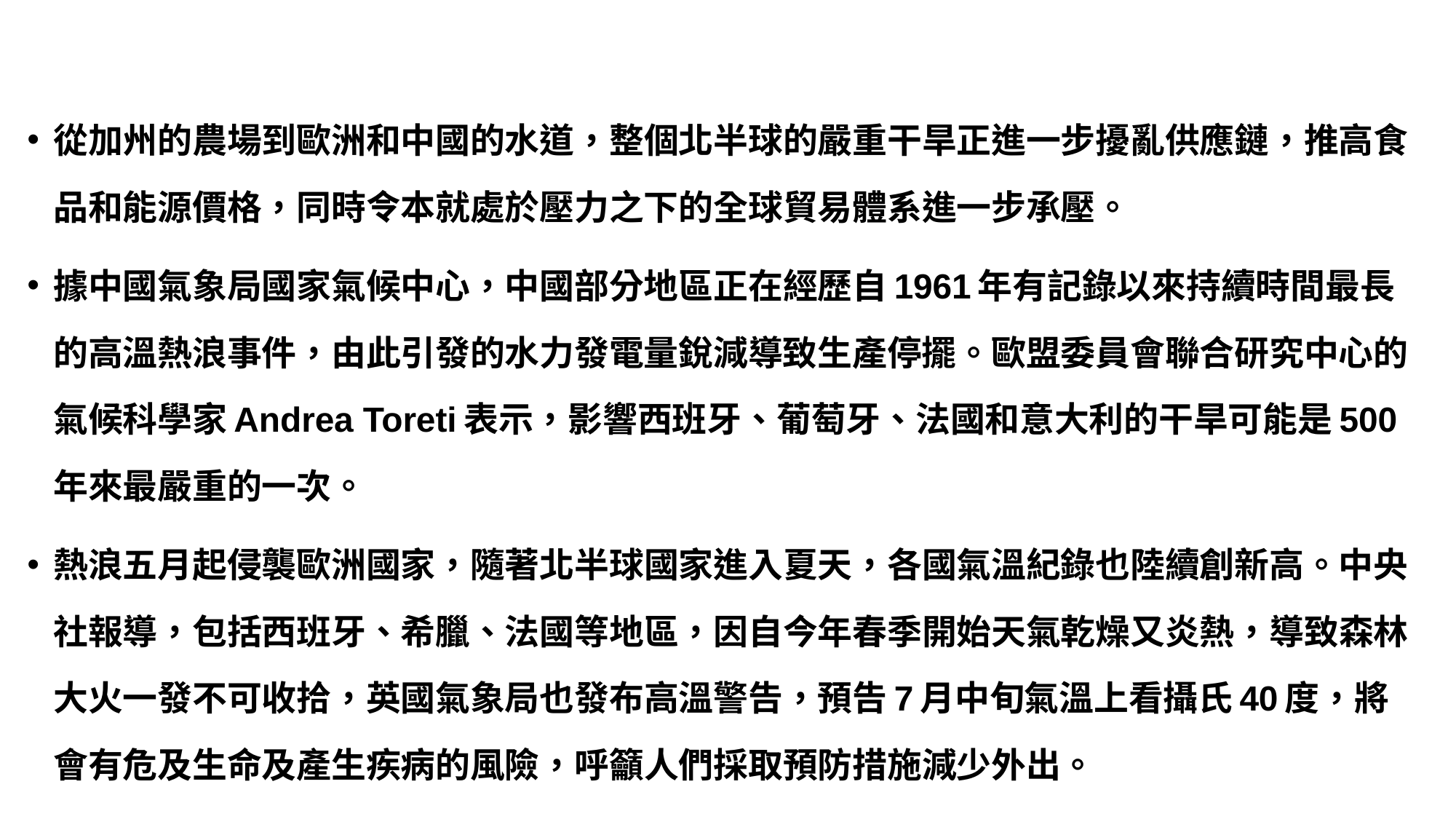

從加州的農場到歐洲和中國的水道，整個北半球的嚴重干旱正進一步擾亂供應鏈，推高食品和能源價格，同時令本就處於壓力之下的全球貿易體系進一步承壓。
據中國氣象局國家氣候中心，中國部分地區正在經歷自1961年有記錄以來持續時間最長的高溫熱浪事件，由此引發的水力發電量銳減導致生產停擺。歐盟委員會聯合研究中心的氣候科學家Andrea Toreti表示，影響西班牙、葡萄牙、法國和意大利的干旱可能是500年來最嚴重的一次。
熱浪五月起侵襲歐洲國家，隨著北半球國家進入夏天，各國氣溫紀錄也陸續創新高。中央社報導，包括西班牙、希臘、法國等地區，因自今年春季開始天氣乾燥又炎熱，導致森林大火一發不可收拾，英國氣象局也發布高溫警告，預告7月中旬氣溫上看攝氏40度，將會有危及生命及產生疾病的風險，呼籲人們採取預防措施減少外出。